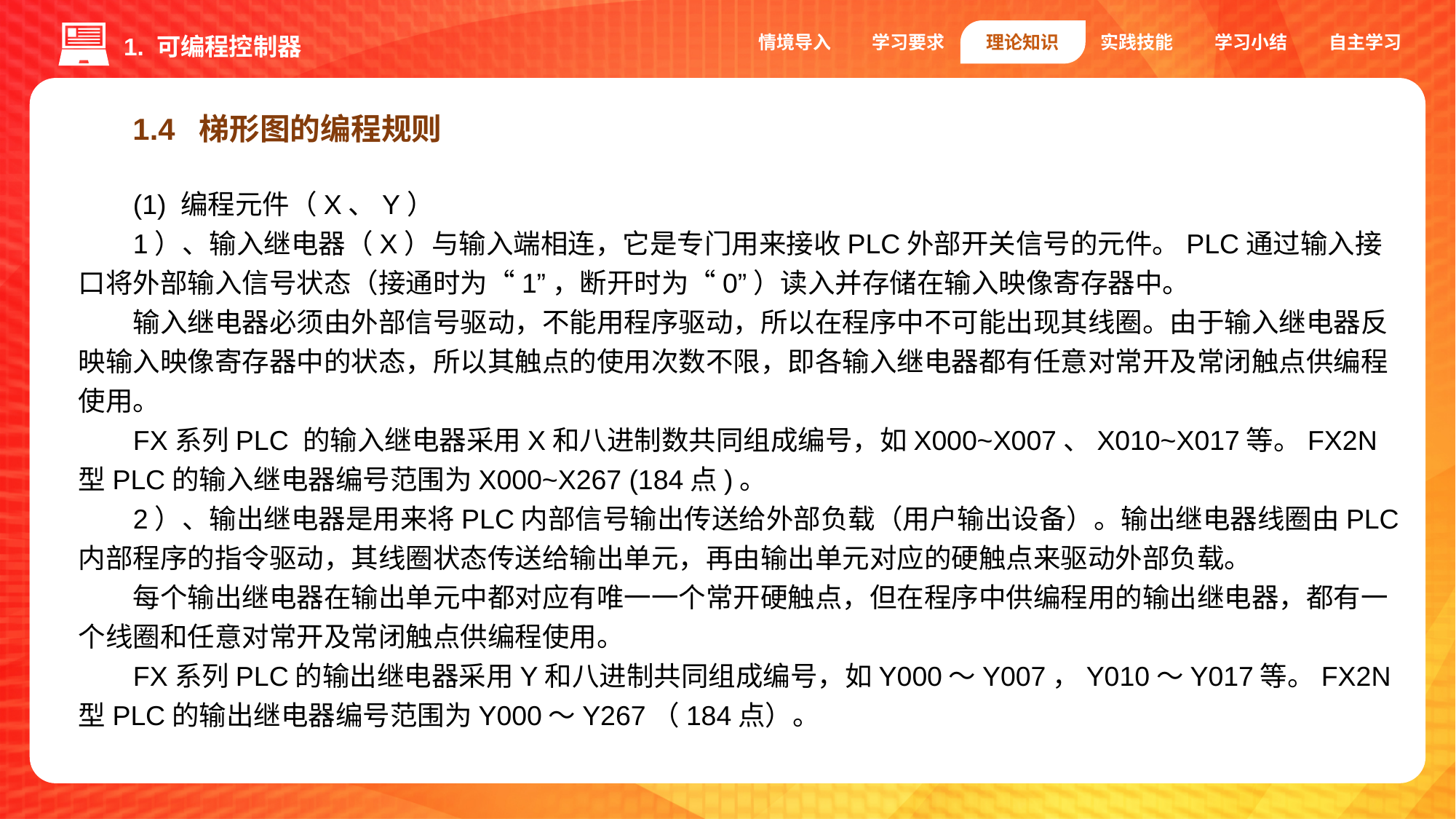

情境导入
学习要求
理论知识
实践技能
学习小结
自主学习

1. 可编程控制器
1.4  梯形图的编程规则
(1) 编程元件（X、Y）
1）、输入继电器（X）与输入端相连，它是专门用来接收PLC外部开关信号的元件。PLC通过输入接口将外部输入信号状态（接通时为“1”，断开时为“0”）读入并存储在输入映像寄存器中。
输入继电器必须由外部信号驱动，不能用程序驱动，所以在程序中不可能出现其线圈。由于输入继电器反映输入映像寄存器中的状态，所以其触点的使用次数不限，即各输入继电器都有任意对常开及常闭触点供编程使用。
FX系列PLC 的输入继电器采用X和八进制数共同组成编号，如X000~X007、X010~X017等。FX2N型PLC的输入继电器编号范围为X000~X267 (184点)。
2）、输出继电器是用来将PLC内部信号输出传送给外部负载（用户输出设备）。输出继电器线圈由PLC内部程序的指令驱动，其线圈状态传送给输出单元，再由输出单元对应的硬触点来驱动外部负载。
每个输出继电器在输出单元中都对应有唯一一个常开硬触点，但在程序中供编程用的输出继电器，都有一个线圈和任意对常开及常闭触点供编程使用。
FX系列PLC的输出继电器采用Y和八进制共同组成编号，如Y000～Y007，Y010～Y017等。FX2N型PLC的输出继电器编号范围为Y000～Y267（184点）。